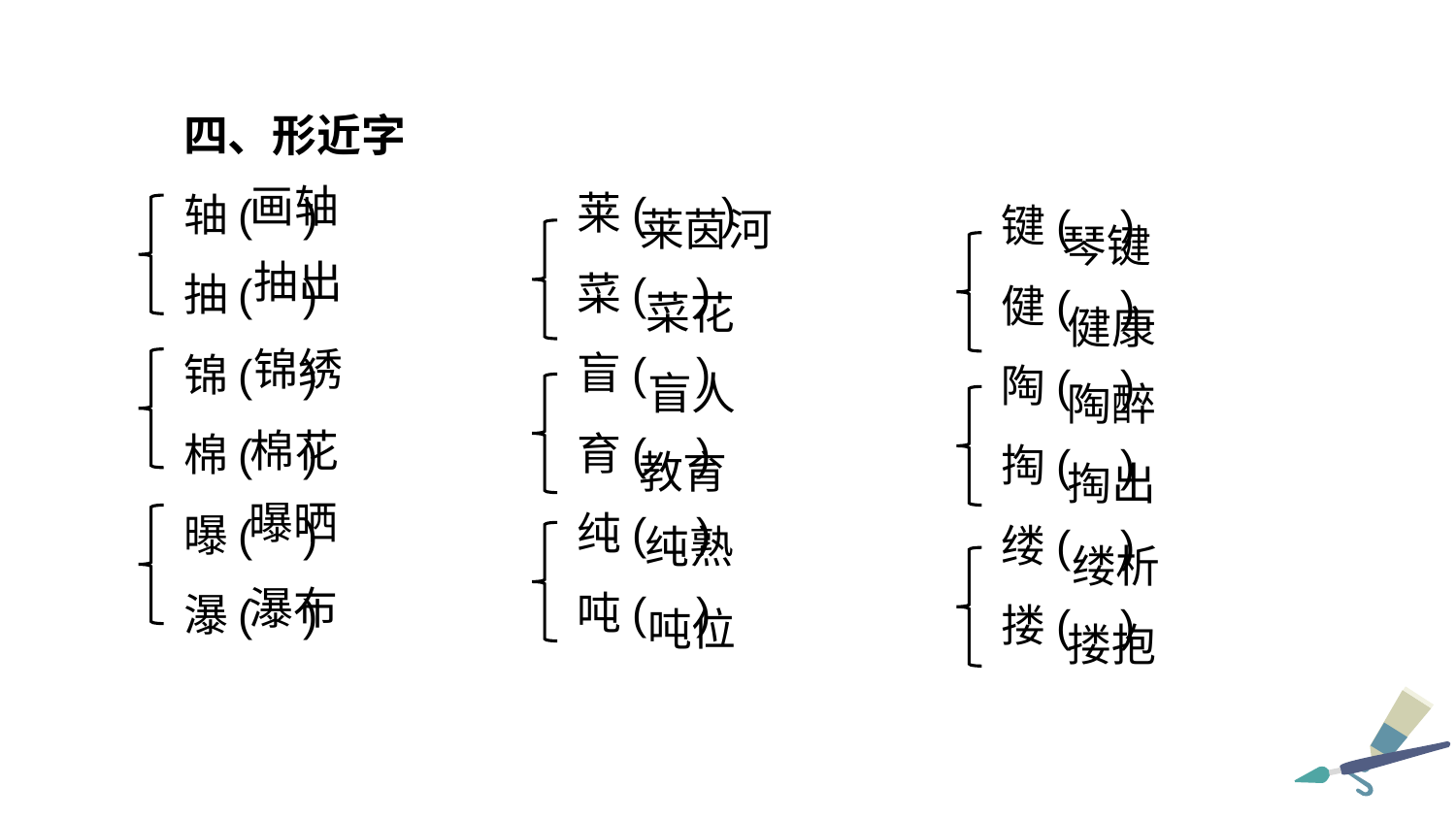

四、形近字
轴(    )
抽(    )
锦(    )
棉(    )
曝(    )
瀑(    )

莱(      )
菜(    )
盲(    )
育(    )
纯(    )
吨(    )

键(    )
健(    )
陶(    )
掏(    )
缕(    )
搂(    )
画轴
莱茵河

琴键

抽出
菜花
健康
锦绣

盲人
陶醉

棉花
教育
掏出
曝晒

纯熟

缕析

瀑布
吨位
搂抱